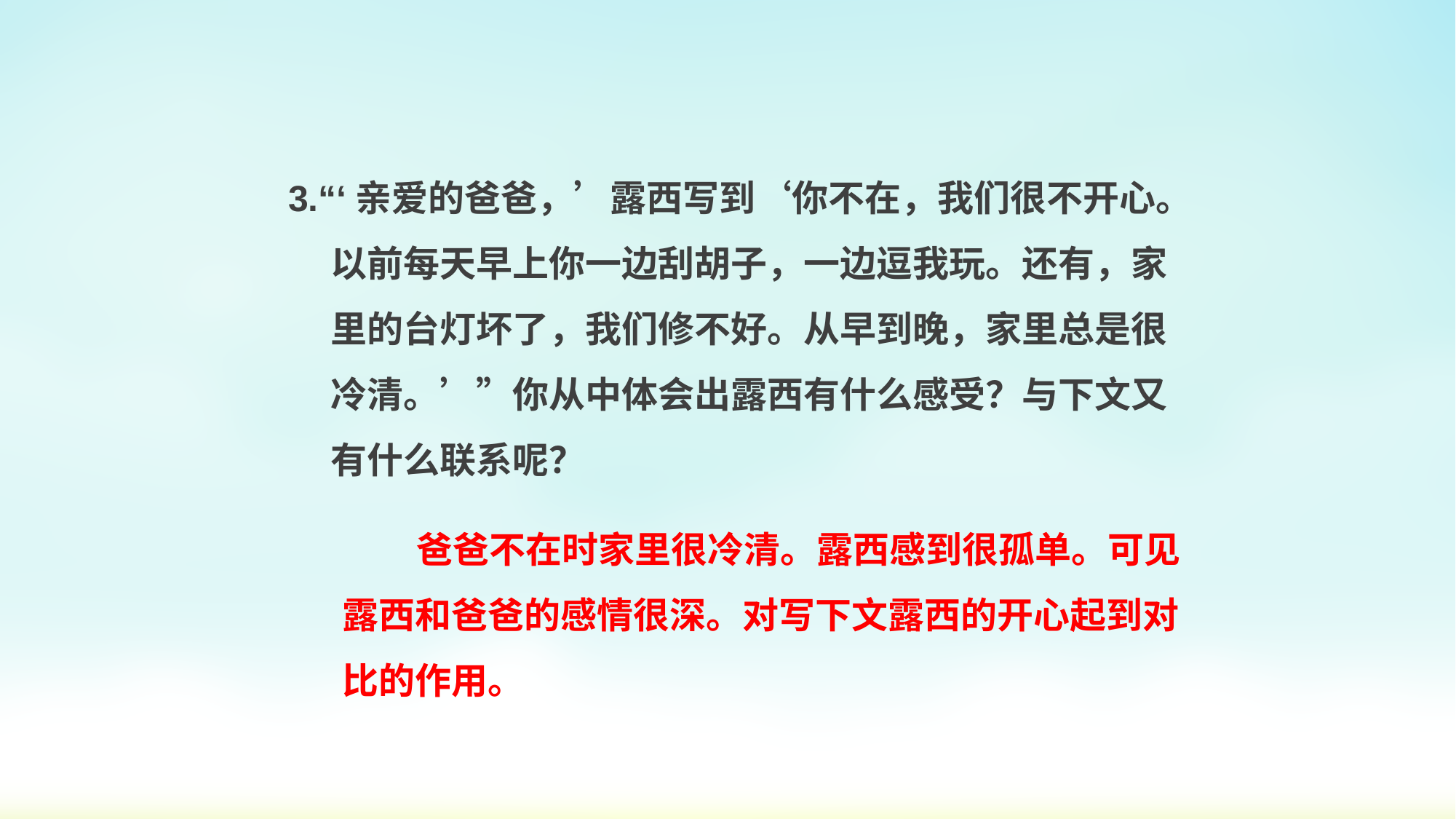

3.“‘亲爱的爸爸，’露西写到‘你不在，我们很不开心。以前每天早上你一边刮胡子，一边逗我玩。还有，家里的台灯坏了，我们修不好。从早到晚，家里总是很冷清。’”你从中体会出露西有什么感受？与下文又有什么联系呢？

爸爸不在时家里很冷清。露西感到很孤单。可见露西和爸爸的感情很深。对写下文露西的开心起到对比的作用。